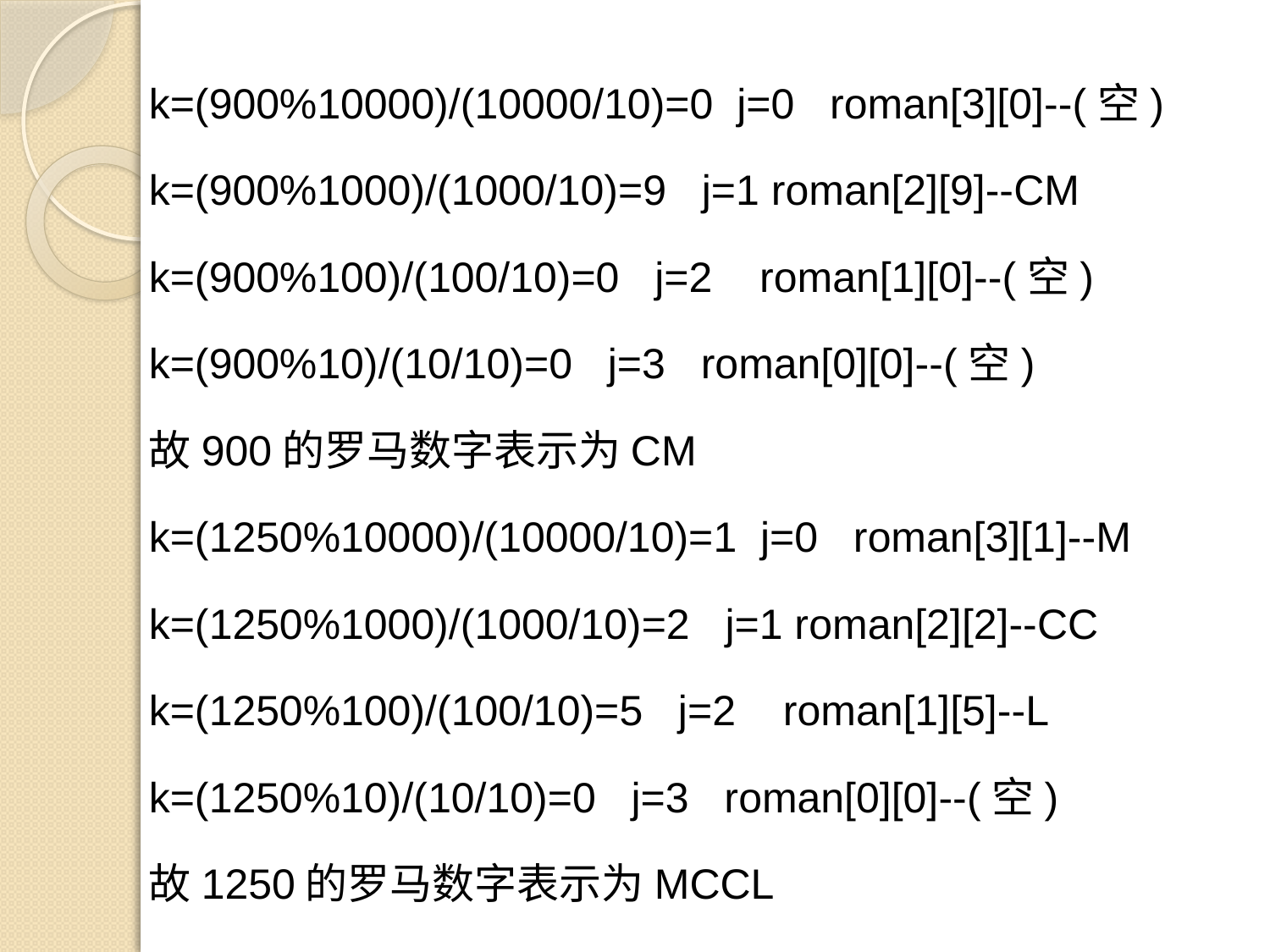

k=(900%10000)/(10000/10)=0  j=0   roman[3][0]--(空)
k=(900%1000)/(1000/10)=9   j=1 roman[2][9]--CM
k=(900%100)/(100/10)=0   j=2    roman[1][0]--(空)
k=(900%10)/(10/10)=0   j=3   roman[0][0]--(空)
故900的罗马数字表示为CM
k=(1250%10000)/(10000/10)=1  j=0   roman[3][1]--M
k=(1250%1000)/(1000/10)=2   j=1 roman[2][2]--CC
k=(1250%100)/(100/10)=5   j=2    roman[1][5]--L
k=(1250%10)/(10/10)=0   j=3   roman[0][0]--(空)
故1250的罗马数字表示为MCCL